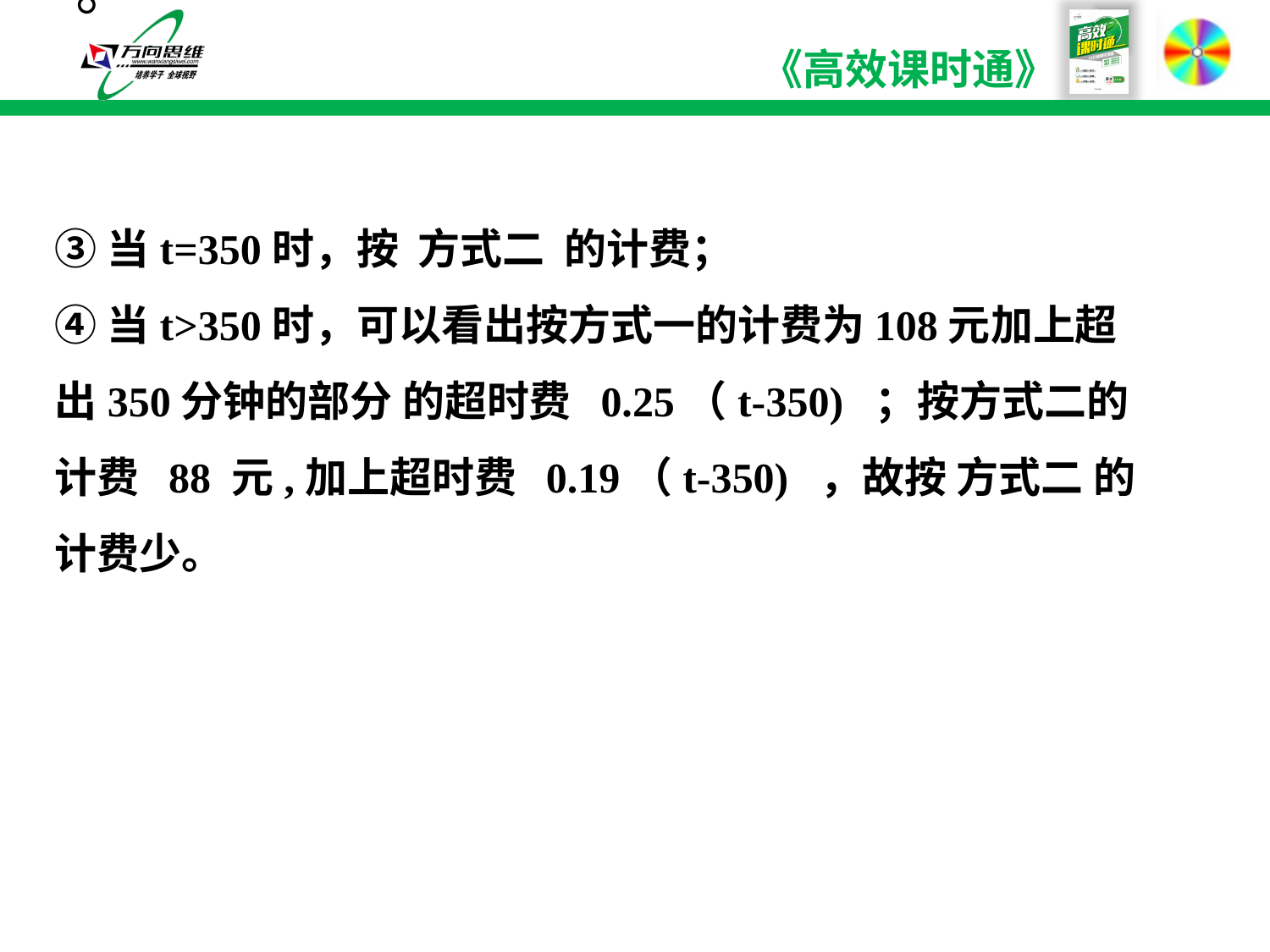

# 。
③当t=350时，按  方式二  的计费；
④当t>350时，可以看出按方式一的计费为108元加上超出350分钟的部分 的超时费  0.25（t-350)  ；按方式二的计费  88 元,加上超时费  0.19（t-350)  ，故按 方式二 的计费少。